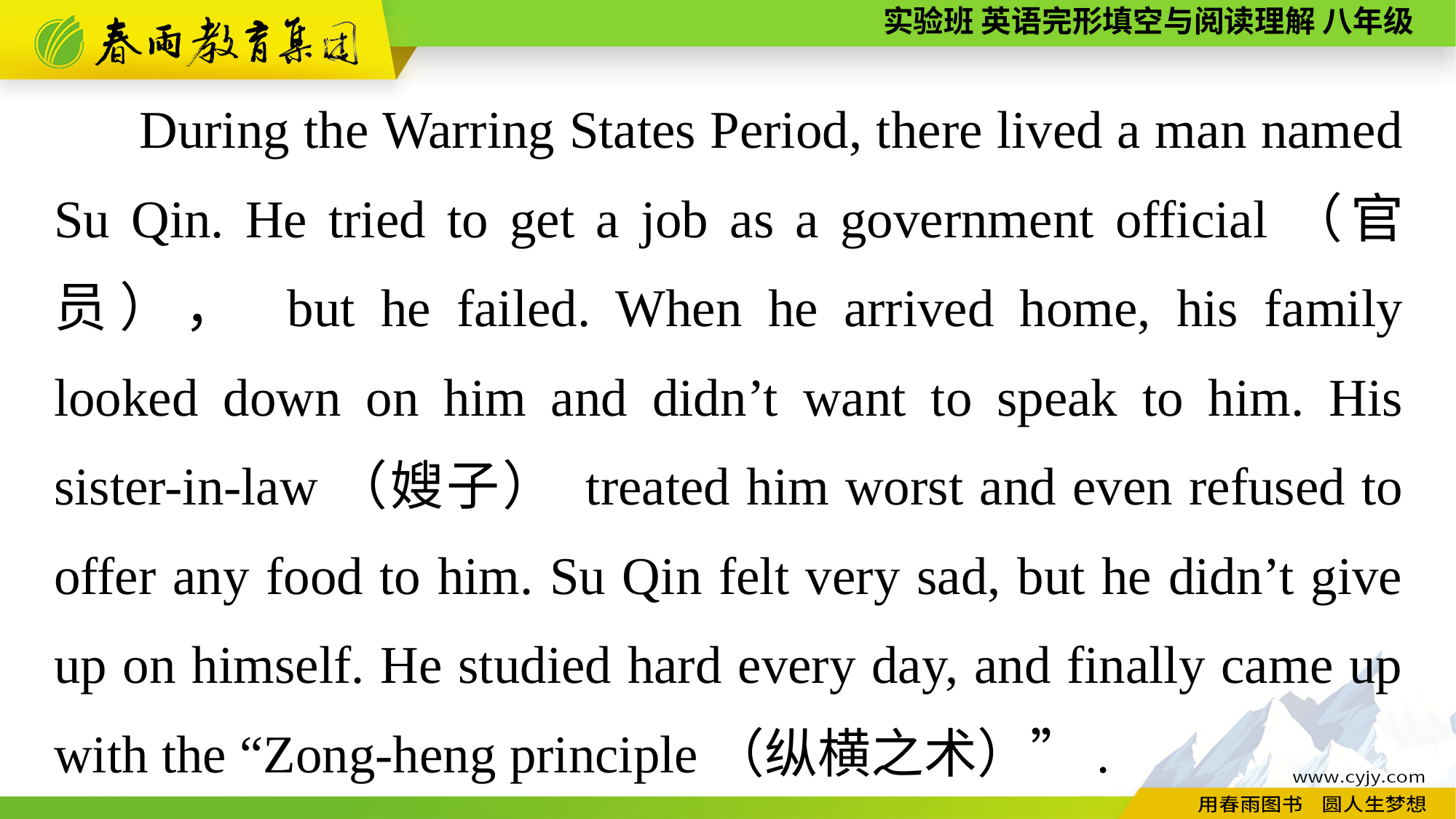

During the Warring States Period, there lived a man named Su Qin. He tried to get a job as a government official（官员）， but he failed. When he arrived home, his family looked down on him and didn’t want to speak to him. His sister-in-law（嫂子） treated him worst and even refused to offer any food to him. Su Qin felt very sad, but he didn’t give up on himself. He studied hard every day, and finally came up with the “Zong-heng principle（纵横之术）”.